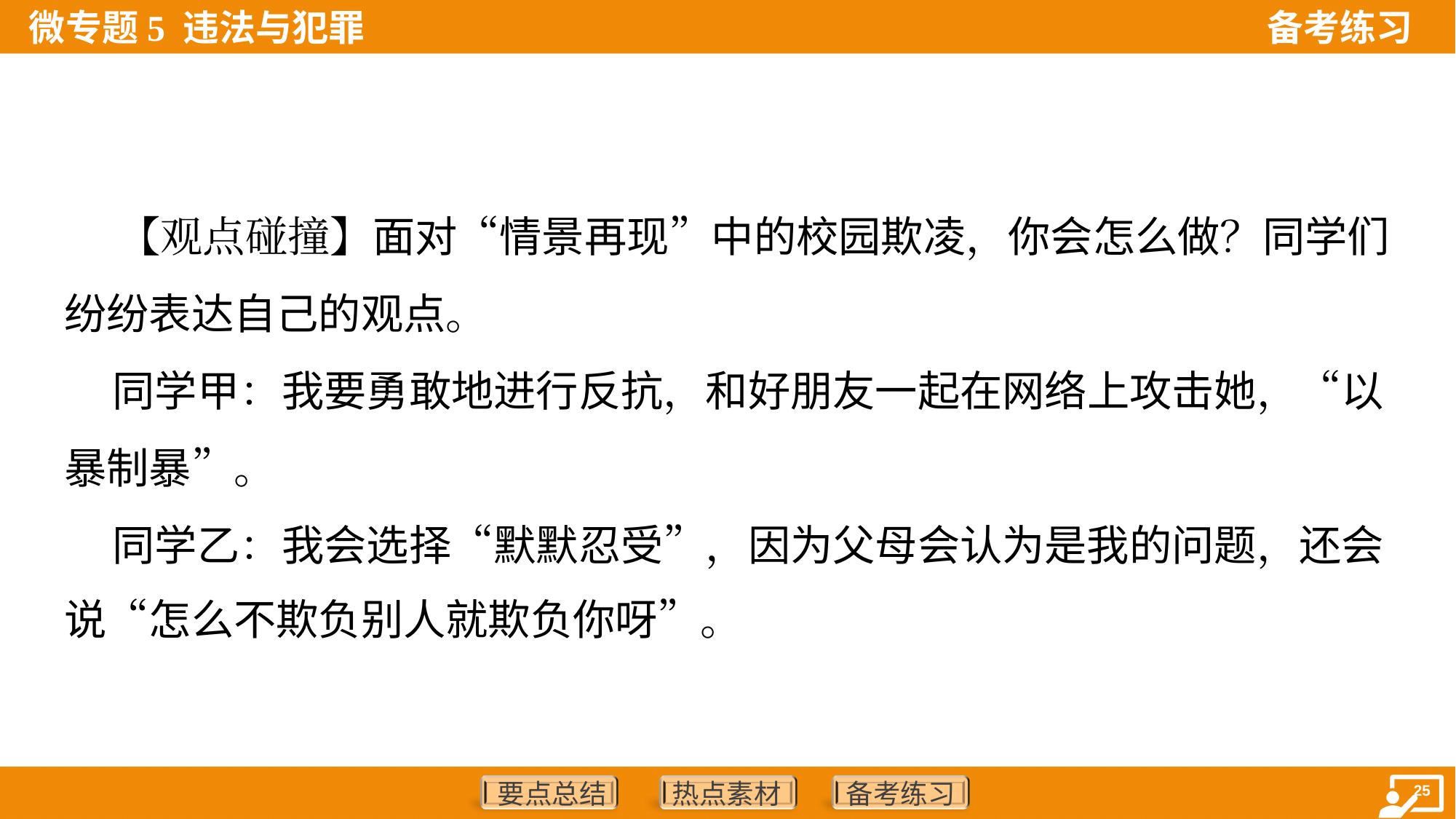

【观点碰撞】面对“情景再现”中的校园欺凌，你会怎么做？同学们
纷纷表达自己的观点。
    同学甲：我要勇敢地进行反抗，和好朋友一起在网络上攻击她，“以
暴制暴”。
    同学乙：我会选择“默默忍受”，因为父母会认为是我的问题，还会
说“怎么不欺负别人就欺负你呀”。